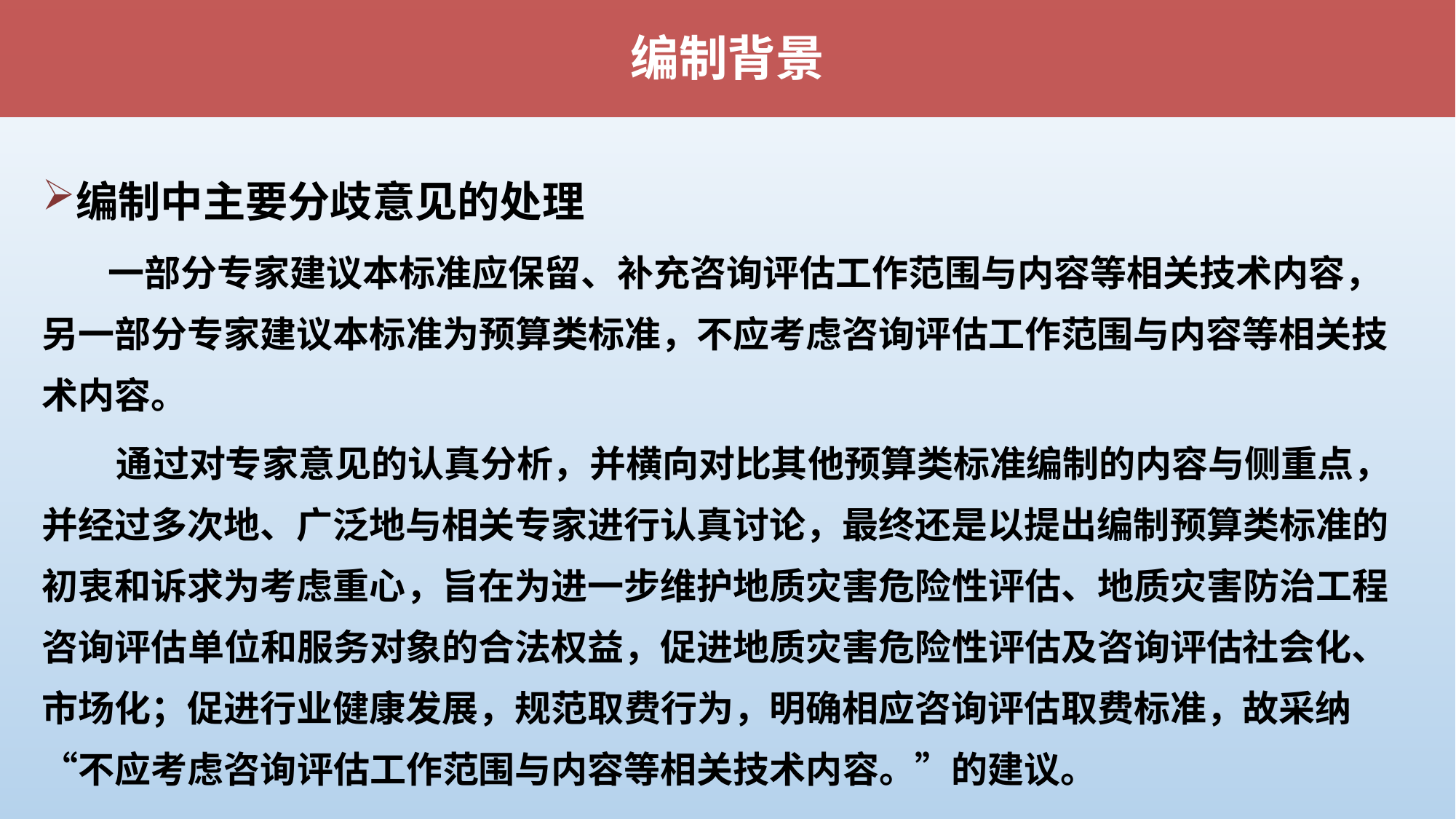

编制背景
编制中主要分歧意见的处理
       一部分专家建议本标准应保留、补充咨询评估工作范围与内容等相关技术内容，另一部分专家建议本标准为预算类标准，不应考虑咨询评估工作范围与内容等相关技术内容。
        通过对专家意见的认真分析，并横向对比其他预算类标准编制的内容与侧重点，并经过多次地、广泛地与相关专家进行认真讨论，最终还是以提出编制预算类标准的初衷和诉求为考虑重心，旨在为进一步维护地质灾害危险性评估、地质灾害防治工程咨询评估单位和服务对象的合法权益，促进地质灾害危险性评估及咨询评估社会化、市场化；促进行业健康发展，规范取费行为，明确相应咨询评估取费标准，故采纳“不应考虑咨询评估工作范围与内容等相关技术内容。”的建议。